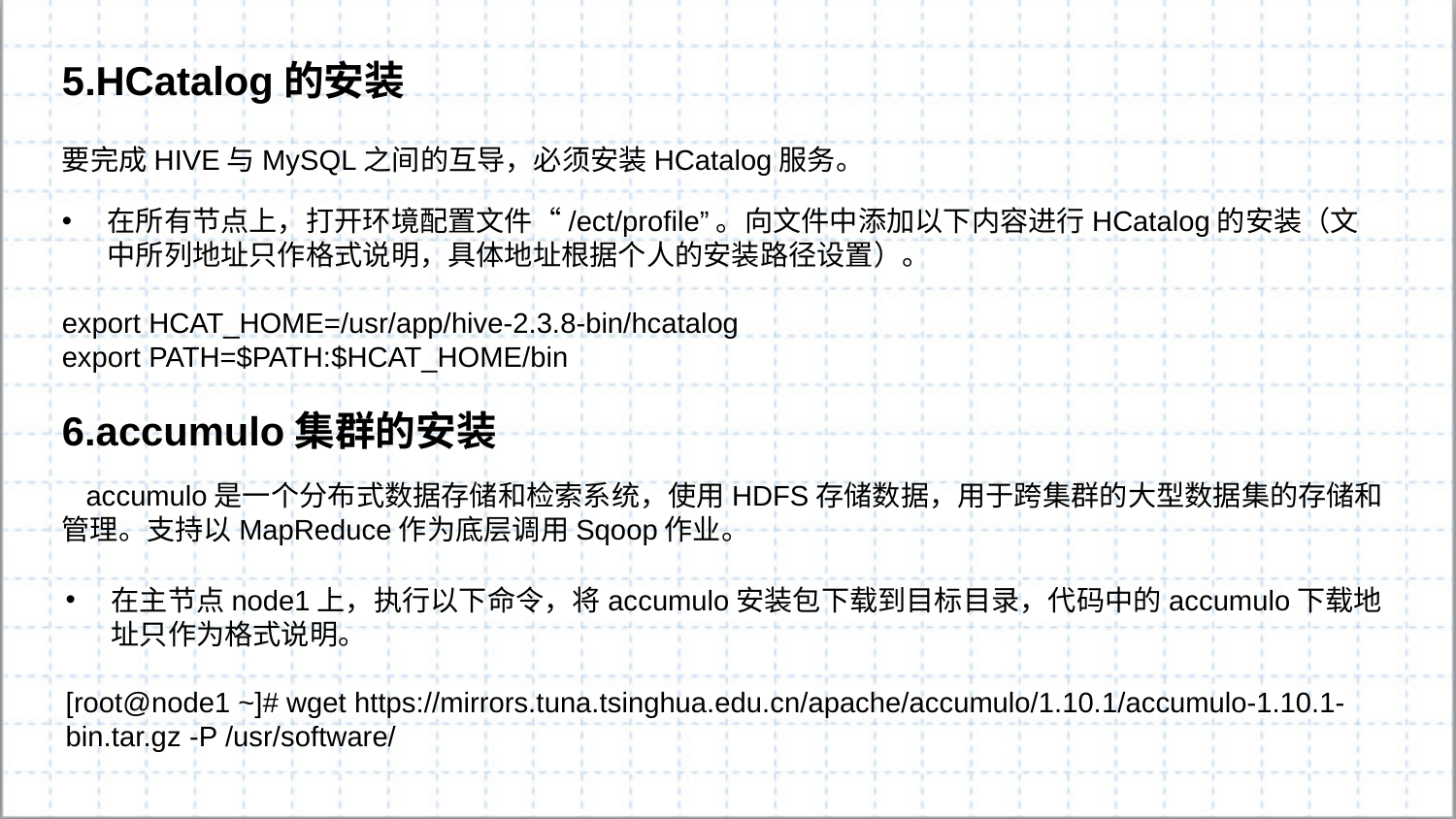

5.HCatalog的安装
要完成HIVE与MySQL之间的互导，必须安装HCatalog服务。
在所有节点上，打开环境配置文件“/ect/profile”。向文件中添加以下内容进行HCatalog的安装（文中所列地址只作格式说明，具体地址根据个人的安装路径设置）。

export HCAT_HOME=/usr/app/hive-2.3.8-bin/hcatalog
export PATH=$PATH:$HCAT_HOME/bin
6.accumulo集群的安装
   accumulo是一个分布式数据存储和检索系统，使用HDFS存储数据，用于跨集群的大型数据集的存储和管理。支持以MapReduce作为底层调用Sqoop作业。
在主节点node1上，执行以下命令，将accumulo安装包下载到目标目录，代码中的accumulo下载地址只作为格式说明。

[root@node1 ~]# wget https://mirrors.tuna.tsinghua.edu.cn/apache/accumulo/1.10.1/accumulo-1.10.1-bin.tar.gz -P /usr/software/